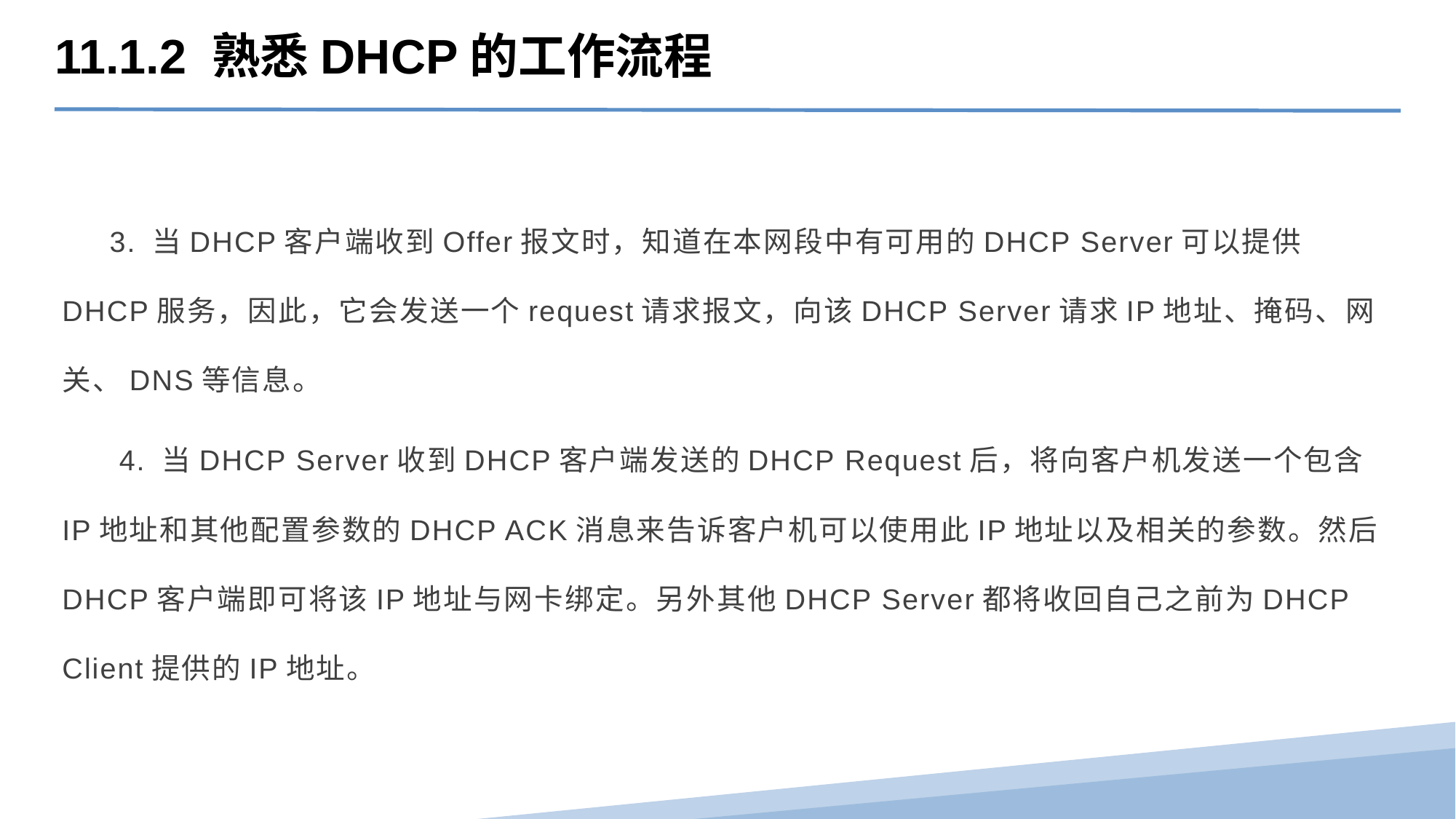

11.1.2 熟悉DHCP的工作流程
     3. 当DHCP客户端收到Offer报文时，知道在本网段中有可用的DHCP Server可以提供DHCP服务，因此，它会发送一个request请求报文，向该DHCP Server请求IP地址、掩码、网关、DNS等信息。
      4. 当DHCP Server收到DHCP客户端发送的DHCP Request后，将向客户机发送一个包含IP地址和其他配置参数的DHCP ACK消息来告诉客户机可以使用此IP地址以及相关的参数。然后DHCP客户端即可将该IP地址与网卡绑定。另外其他DHCP Server都将收回自己之前为DHCP Client提供的IP地址。